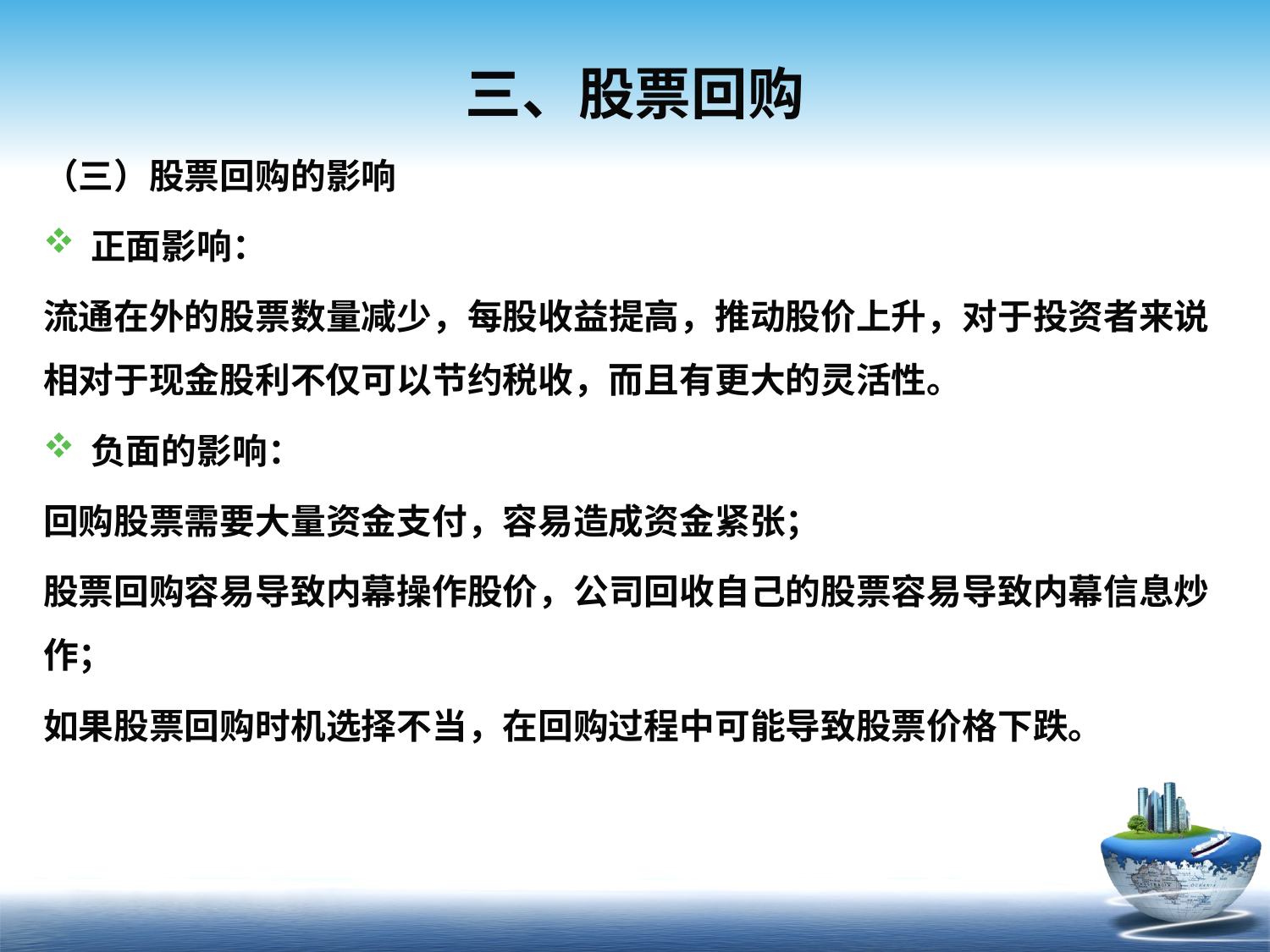

# 三、股票回购
（三）股票回购的影响
正面影响：
流通在外的股票数量减少，每股收益提高，推动股价上升，对于投资者来说相对于现金股利不仅可以节约税收，而且有更大的灵活性。
负面的影响：
回购股票需要大量资金支付，容易造成资金紧张；
股票回购容易导致内幕操作股价，公司回收自己的股票容易导致内幕信息炒作；
如果股票回购时机选择不当，在回购过程中可能导致股票价格下跌。